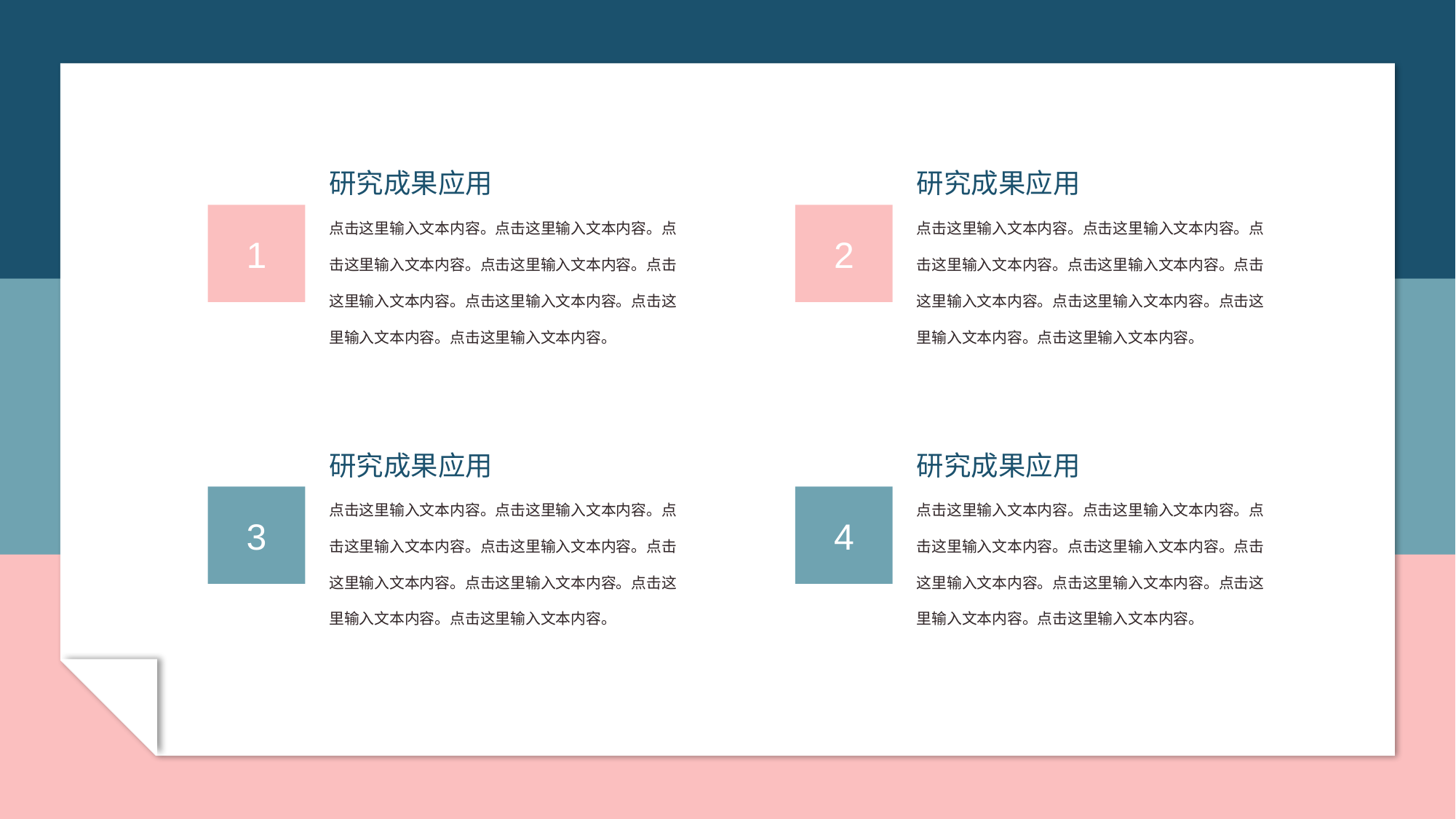

研究成果应用
研究成果应用
点击这里输入文本内容。点击这里输入文本内容。点击这里输入文本内容。点击这里输入文本内容。点击这里输入文本内容。点击这里输入文本内容。点击这里输入文本内容。点击这里输入文本内容。
点击这里输入文本内容。点击这里输入文本内容。点击这里输入文本内容。点击这里输入文本内容。点击这里输入文本内容。点击这里输入文本内容。点击这里输入文本内容。点击这里输入文本内容。
1
2
研究成果应用
研究成果应用
点击这里输入文本内容。点击这里输入文本内容。点击这里输入文本内容。点击这里输入文本内容。点击这里输入文本内容。点击这里输入文本内容。点击这里输入文本内容。点击这里输入文本内容。
点击这里输入文本内容。点击这里输入文本内容。点击这里输入文本内容。点击这里输入文本内容。点击这里输入文本内容。点击这里输入文本内容。点击这里输入文本内容。点击这里输入文本内容。
3
4